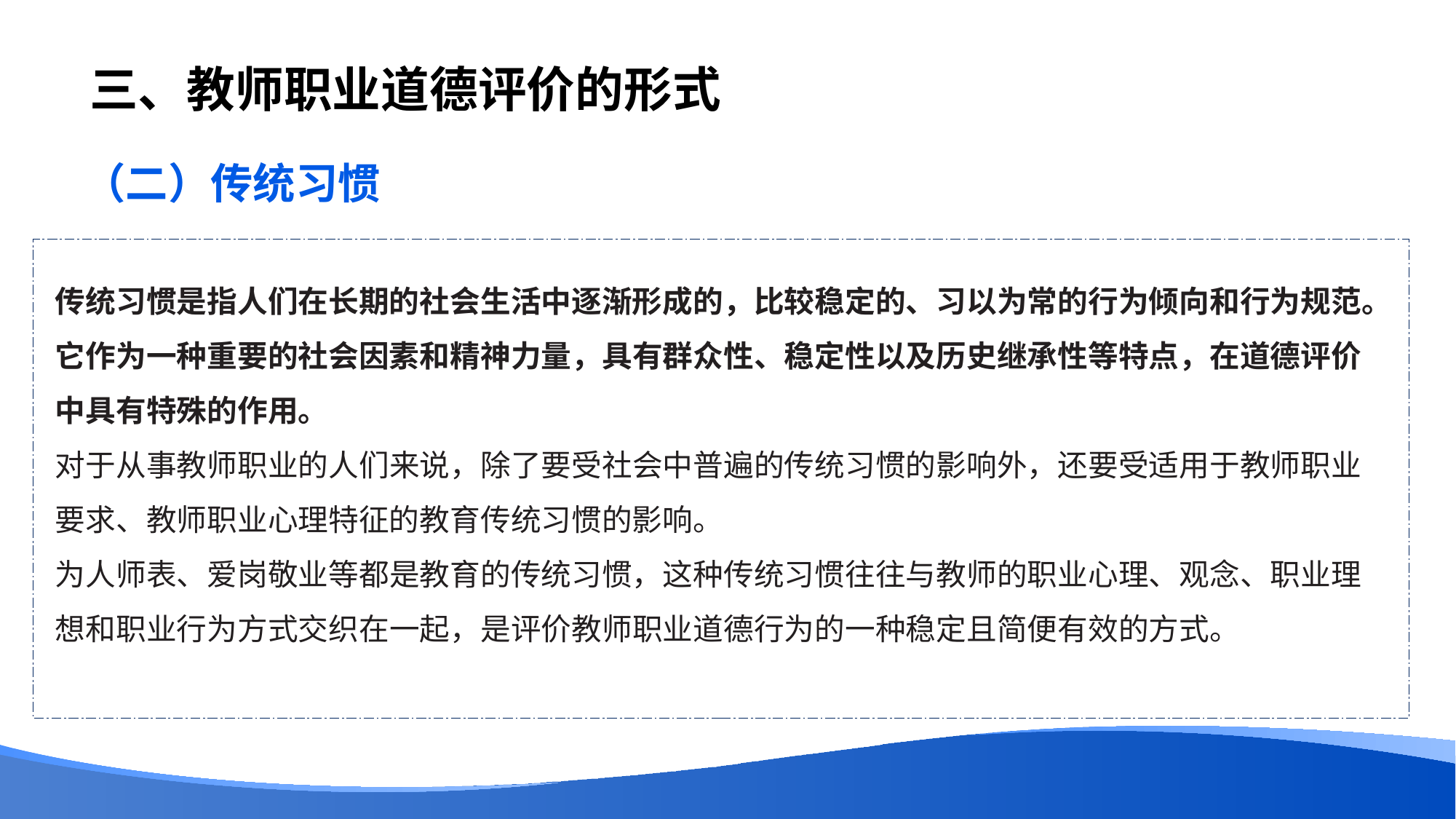

# 三、教师职业道德评价的形式
（二）传统习惯

传统习惯是指人们在长期的社会生活中逐渐形成的，比较稳定的、习以为常的行为倾向和行为规范。它作为一种重要的社会因素和精神力量，具有群众性、稳定性以及历史继承性等特点，在道德评价中具有特殊的作用。
对于从事教师职业的人们来说，除了要受社会中普遍的传统习惯的影响外，还要受适用于教师职业要求、教师职业心理特征的教育传统习惯的影响。
为人师表、爱岗敬业等都是教育的传统习惯，这种传统习惯往往与教师的职业心理、观念、职业理想和职业行为方式交织在一起，是评价教师职业道德行为的一种稳定且简便有效的方式。